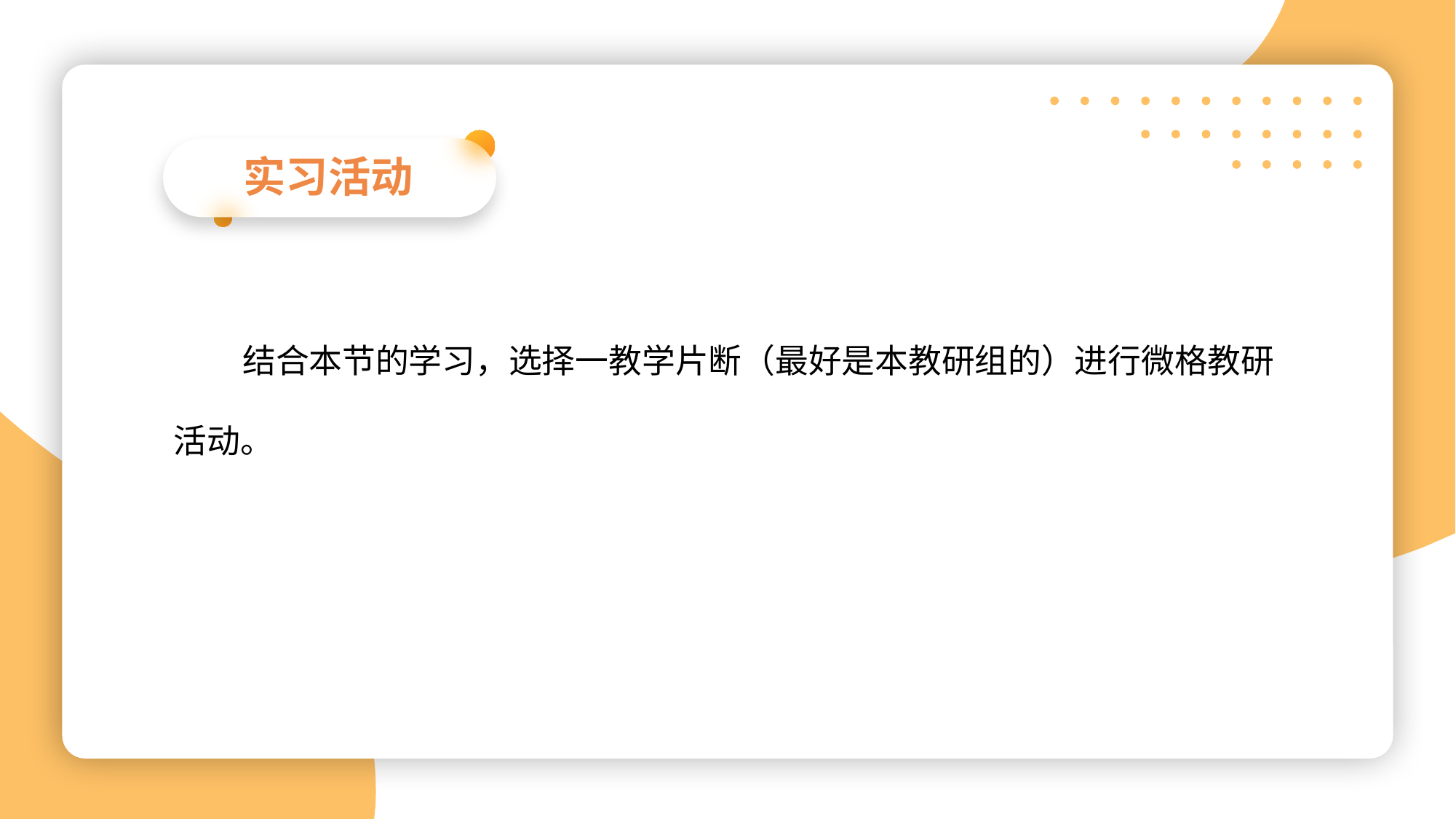

实习活动
结合本节的学习，选择一教学片断（最好是本教研组的）进行微格教研活动。